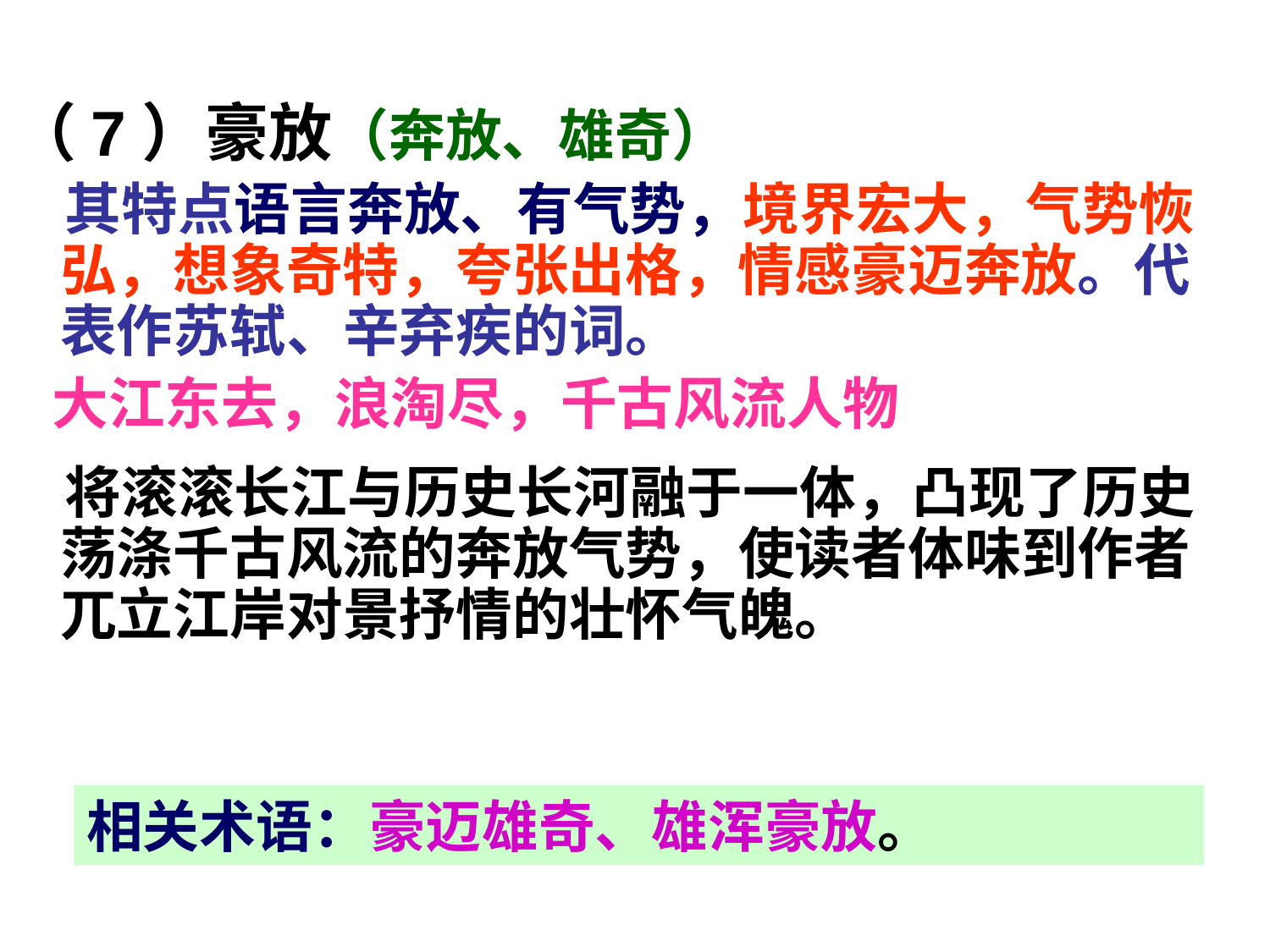

（7）豪放（奔放、雄奇）
   其特点语言奔放、有气势，境界宏大，气势恢弘，想象奇特，夸张出格，情感豪迈奔放。代表作苏轼、辛弃疾的词。
  大江东去，浪淘尽，千古风流人物
   将滚滚长江与历史长河融于一体，凸现了历史荡涤千古风流的奔放气势，使读者体味到作者兀立江岸对景抒情的壮怀气魄。
相关术语：豪迈雄奇、雄浑豪放。